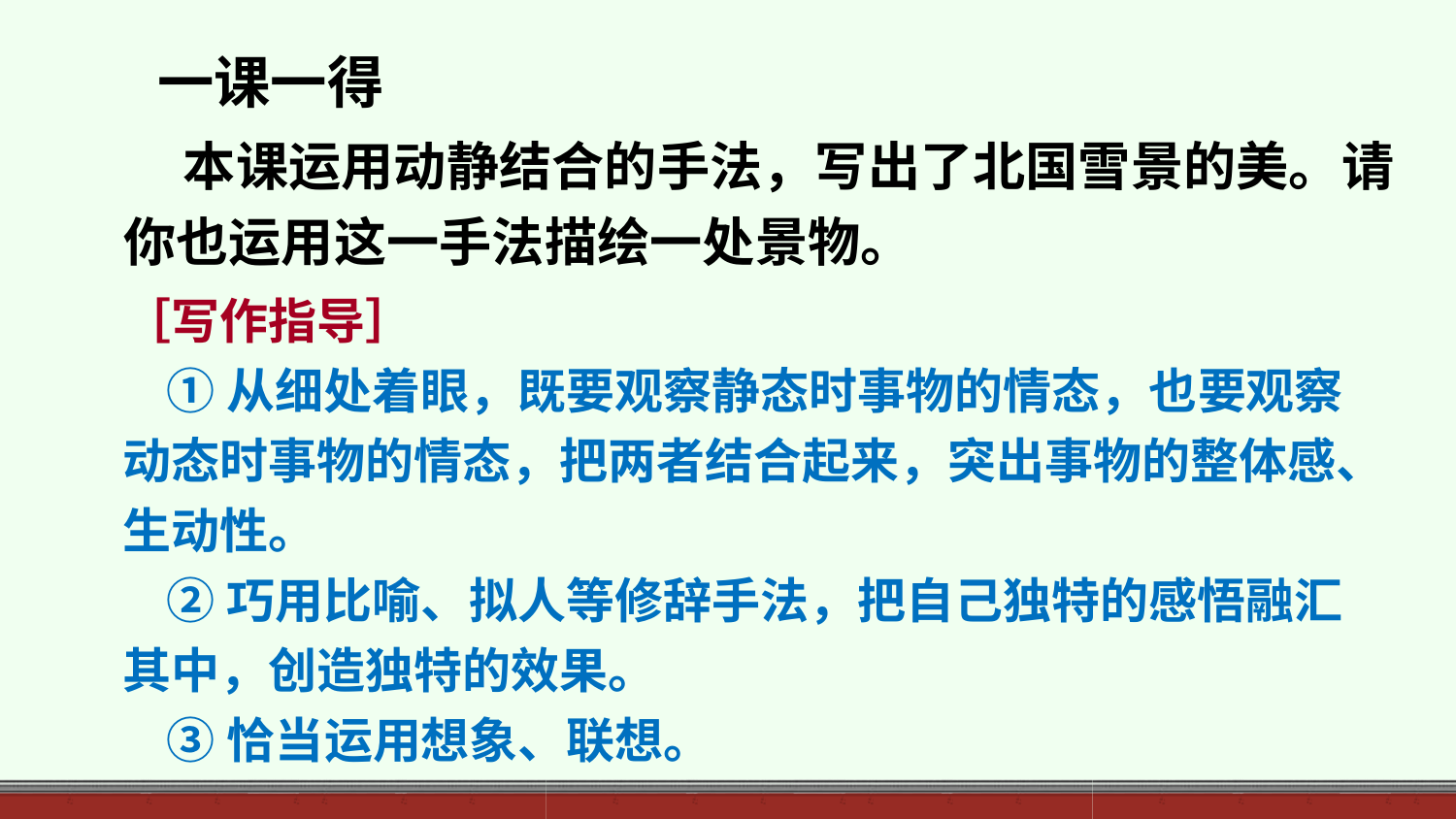

一课一得
    本课运用动静结合的手法，写出了北国雪景的美。请你也运用这一手法描绘一处景物。
［写作指导］
    ①从细处着眼，既要观察静态时事物的情态，也要观察动态时事物的情态，把两者结合起来，突出事物的整体感、生动性。
    ②巧用比喻、拟人等修辞手法，把自己独特的感悟融汇其中，创造独特的效果。
    ③恰当运用想象、联想。